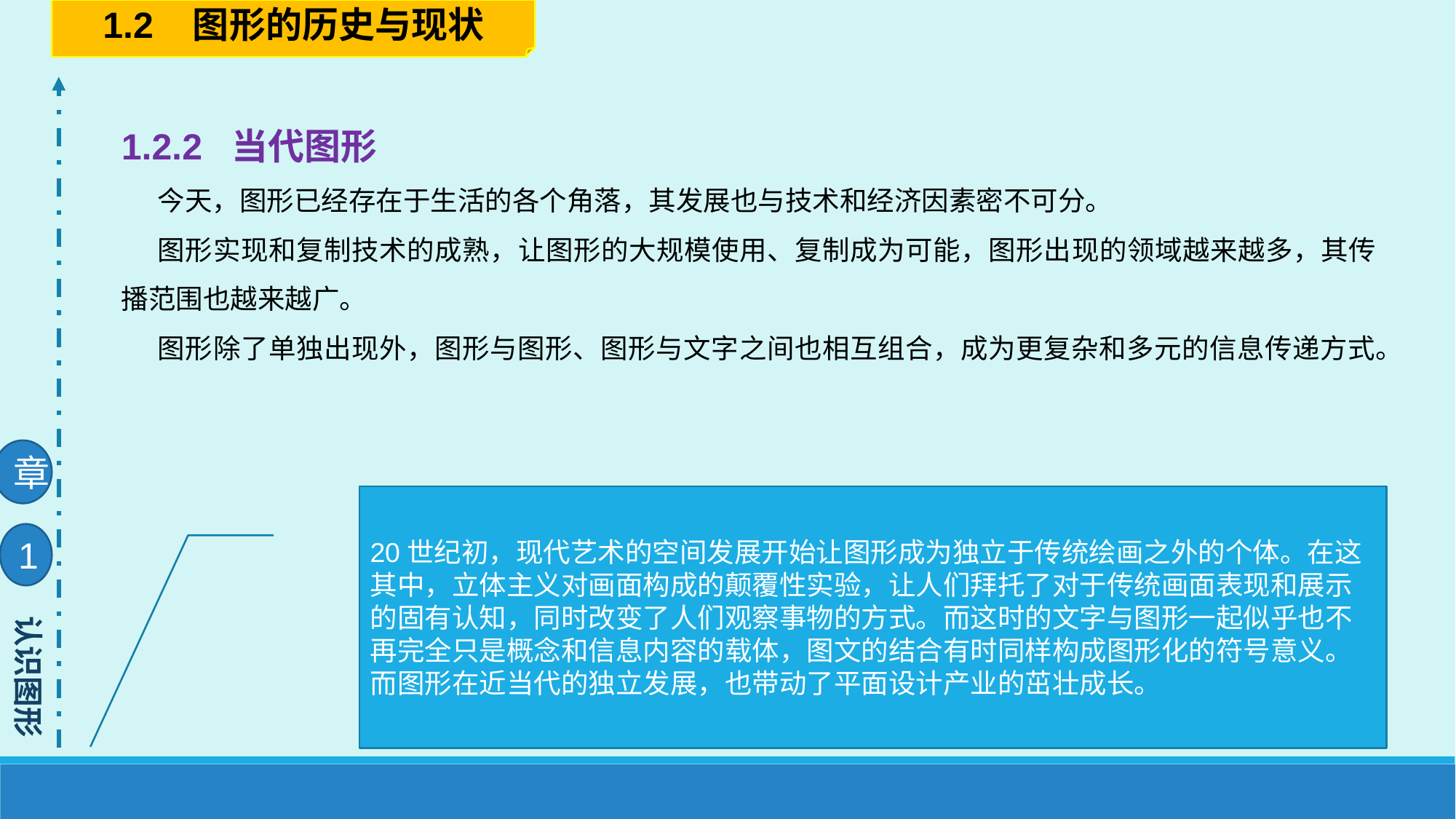

1.2   图形的历史与现状
1.2.2  当代图形
今天，图形已经存在于生活的各个角落，其发展也与技术和经济因素密不可分。
图形实现和复制技术的成熟，让图形的大规模使用、复制成为可能，图形出现的领域越来越多，其传播范围也越来越广。
图形除了单独出现外，图形与图形、图形与文字之间也相互组合，成为更复杂和多元的信息传递方式。
章
20世纪初，现代艺术的空间发展开始让图形成为独立于传统绘画之外的个体。在这其中，立体主义对画面构成的颠覆性实验，让人们拜托了对于传统画面表现和展示的固有认知，同时改变了人们观察事物的方式。而这时的文字与图形一起似乎也不再完全只是概念和信息内容的载体，图文的结合有时同样构成图形化的符号意义。而图形在近当代的独立发展，也带动了平面设计产业的茁壮成长。
1
认识图形